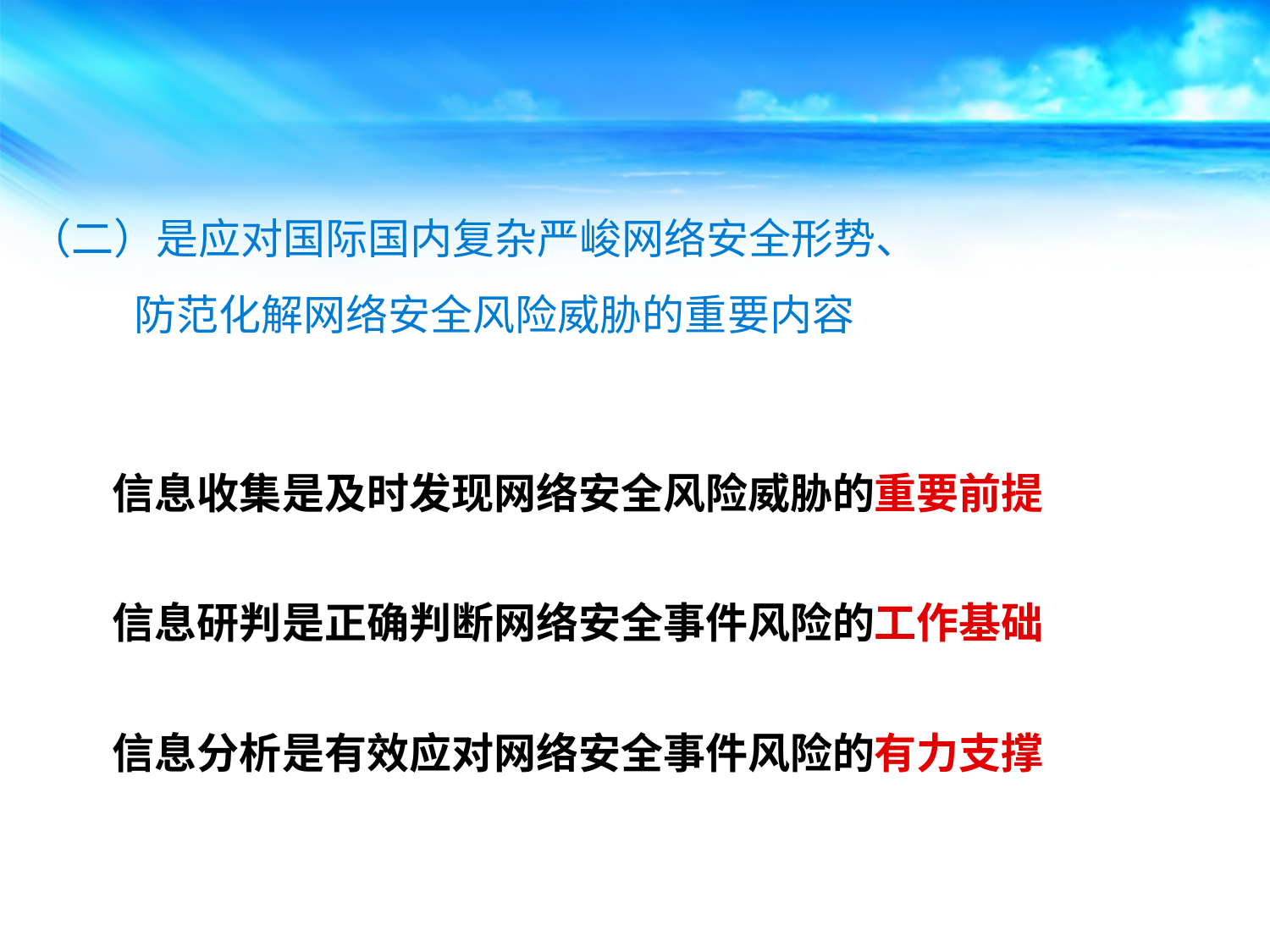

（二）是应对国际国内复杂严峻网络安全形势、
          防范化解网络安全风险威胁的重要内容
信息收集是及时发现网络安全风险威胁的重要前提
信息研判是正确判断网络安全事件风险的工作基础
信息分析是有效应对网络安全事件风险的有力支撑